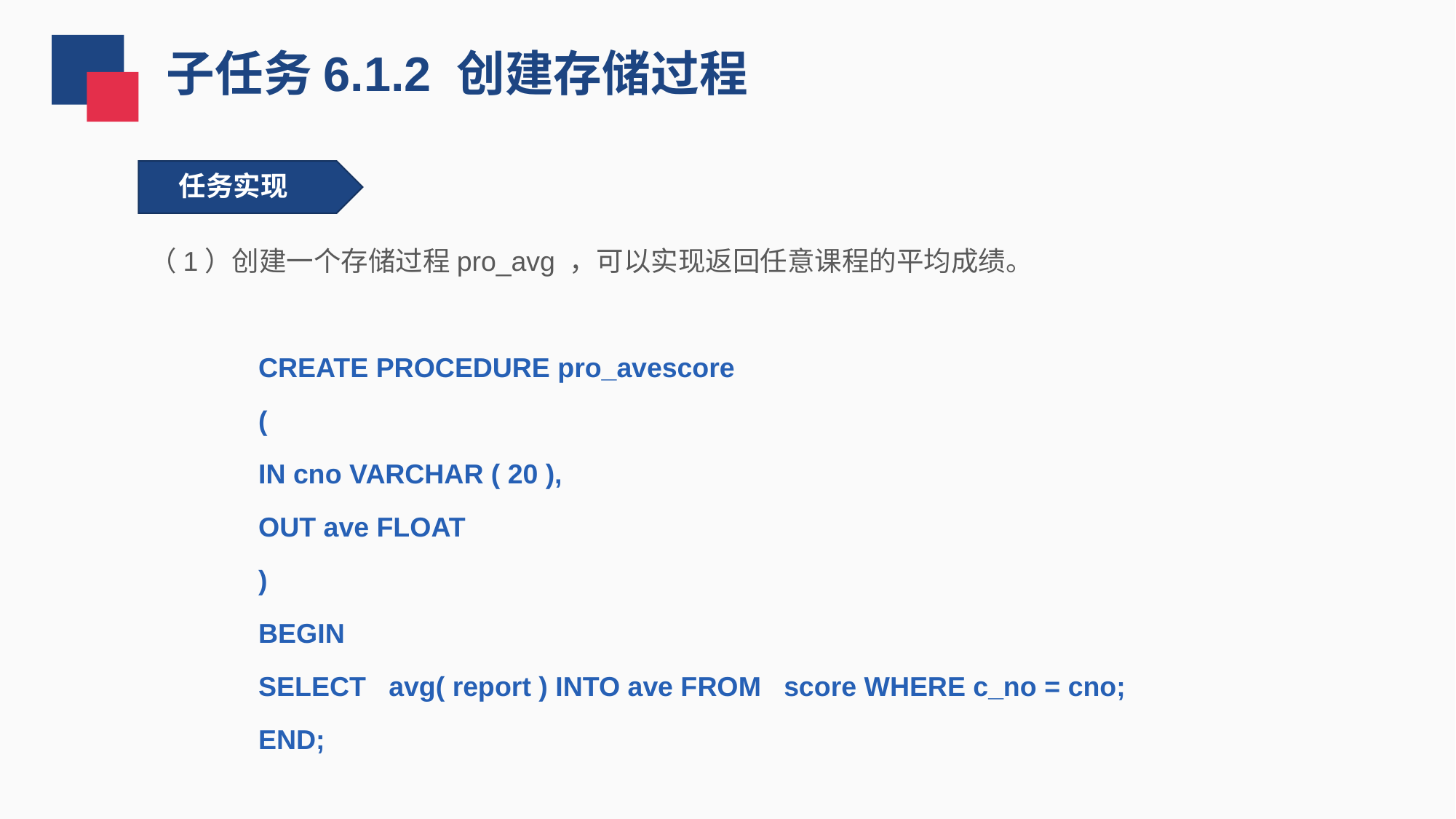

子任务6.1.2 创建存储过程

任务实现
（1）创建一个存储过程pro_avg ，可以实现返回任意课程的平均成绩。

CREATE PROCEDURE pro_avescore
(
IN cno VARCHAR ( 20 ),
OUT ave FLOAT
)
BEGIN
SELECT   avg( report ) INTO ave FROM   score WHERE c_no = cno;
END;